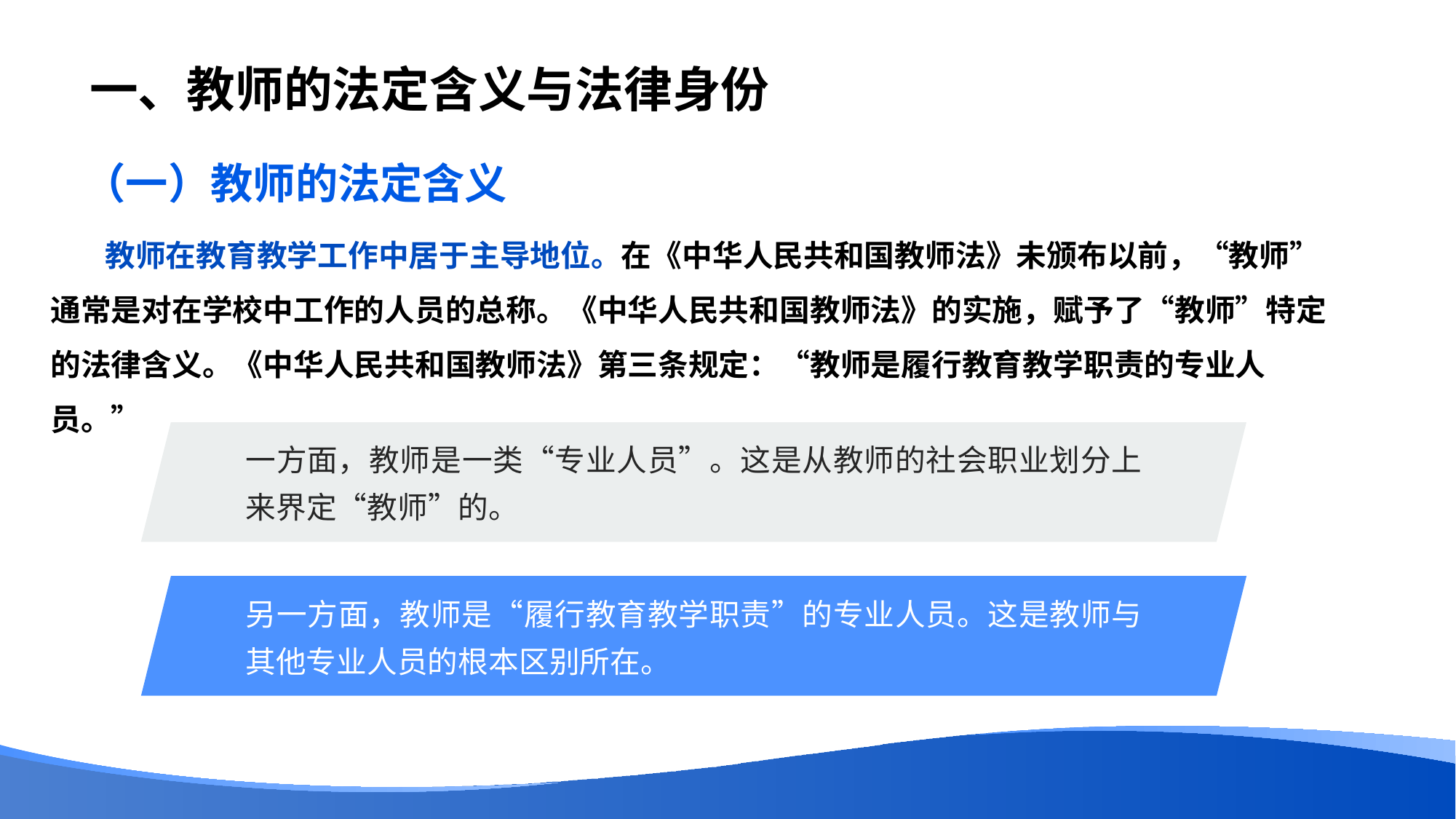

# 一、教师的法定含义与法律身份
（一）教师的法定含义
教师在教育教学工作中居于主导地位。在《中华人民共和国教师法》未颁布以前，“教师”通常是对在学校中工作的人员的总称。《中华人民共和国教师法》的实施，赋予了“教师”特定的法律含义。《中华人民共和国教师法》第三条规定：“教师是履行教育教学职责的专业人员。”
一方面，教师是一类“专业人员”。这是从教师的社会职业划分上来界定“教师”的。
另一方面，教师是“履行教育教学职责”的专业人员。这是教师与其他专业人员的根本区别所在。